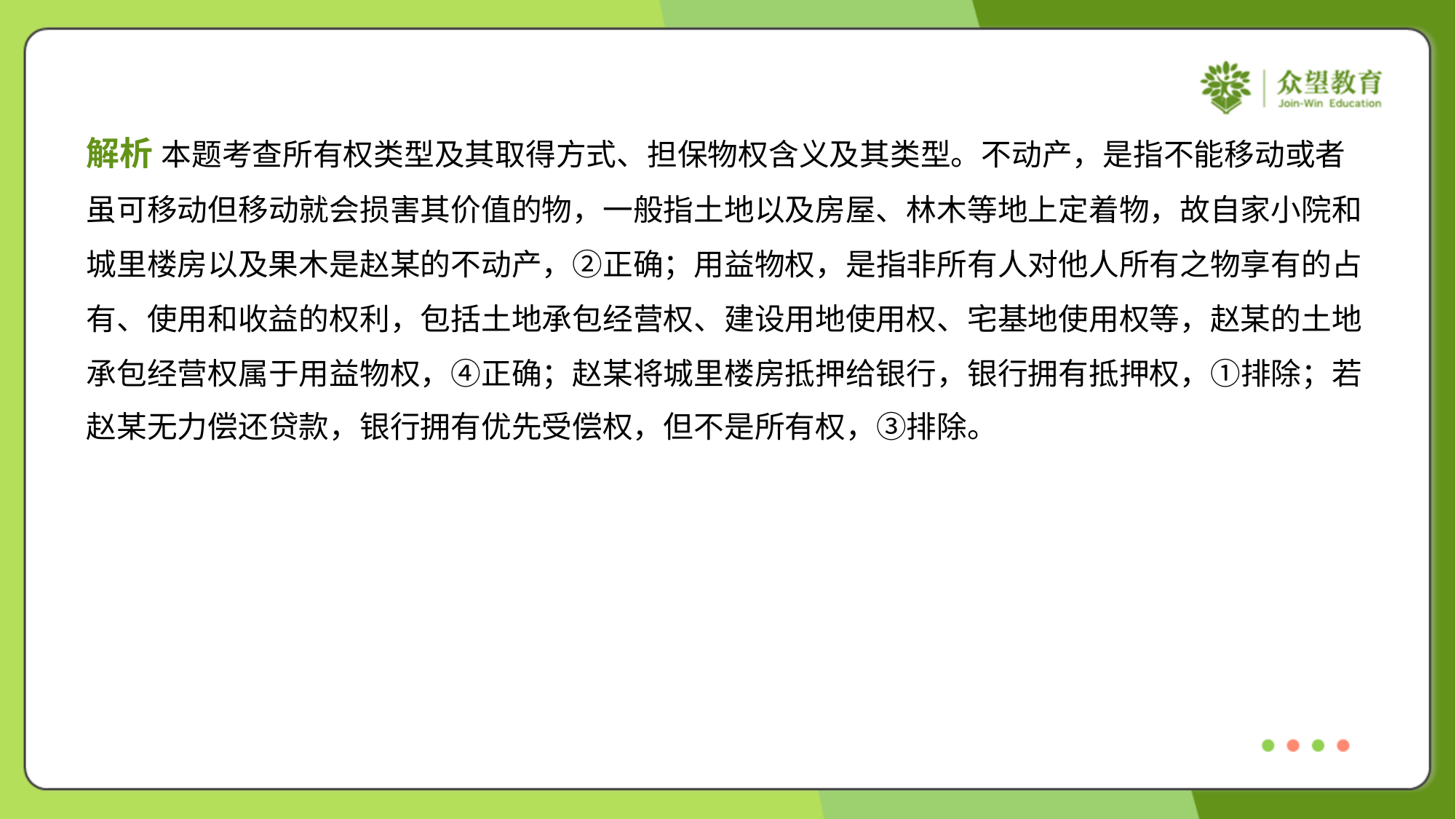

解析 本题考查所有权类型及其取得方式、担保物权含义及其类型。不动产，是指不能移动或者
虽可移动但移动就会损害其价值的物，一般指土地以及房屋、林木等地上定着物，故自家小院和
城里楼房以及果木是赵某的不动产，②正确；用益物权，是指非所有人对他人所有之物享有的占
有、使用和收益的权利，包括土地承包经营权、建设用地使用权、宅基地使用权等，赵某的土地
承包经营权属于用益物权，④正确；赵某将城里楼房抵押给银行，银行拥有抵押权，①排除；若
赵某无力偿还贷款，银行拥有优先受偿权，但不是所有权，③排除。